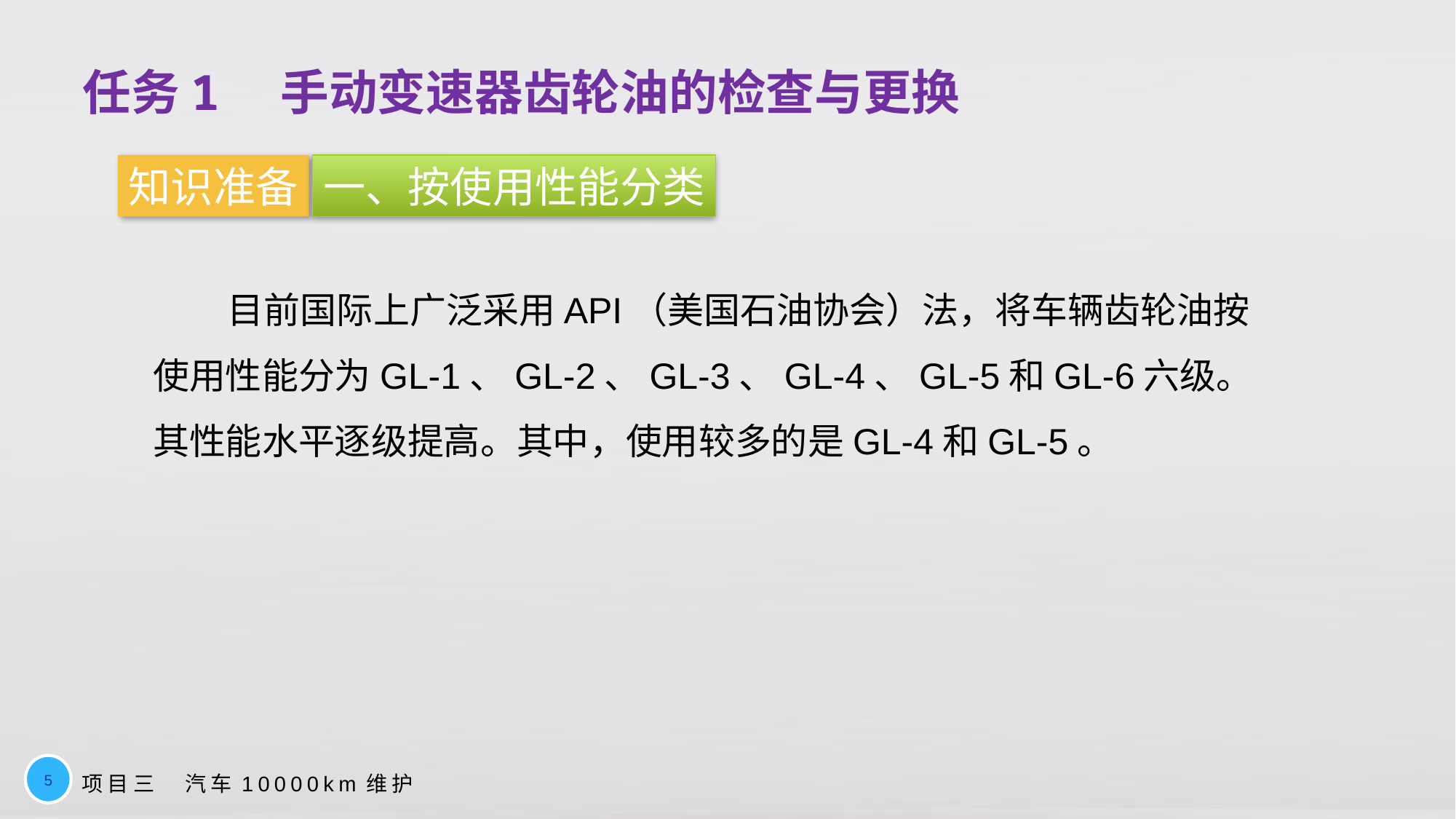

任务1　手动变速器齿轮油的检查与更换
知识准备
一、按使用性能分类
目前国际上广泛采用API（美国石油协会）法，将车辆齿轮油按使用性能分为GL-1、GL-2、GL-3、GL-4、GL-5和GL-6六级。其性能水平逐级提高。其中，使用较多的是GL-4和GL-5。
5